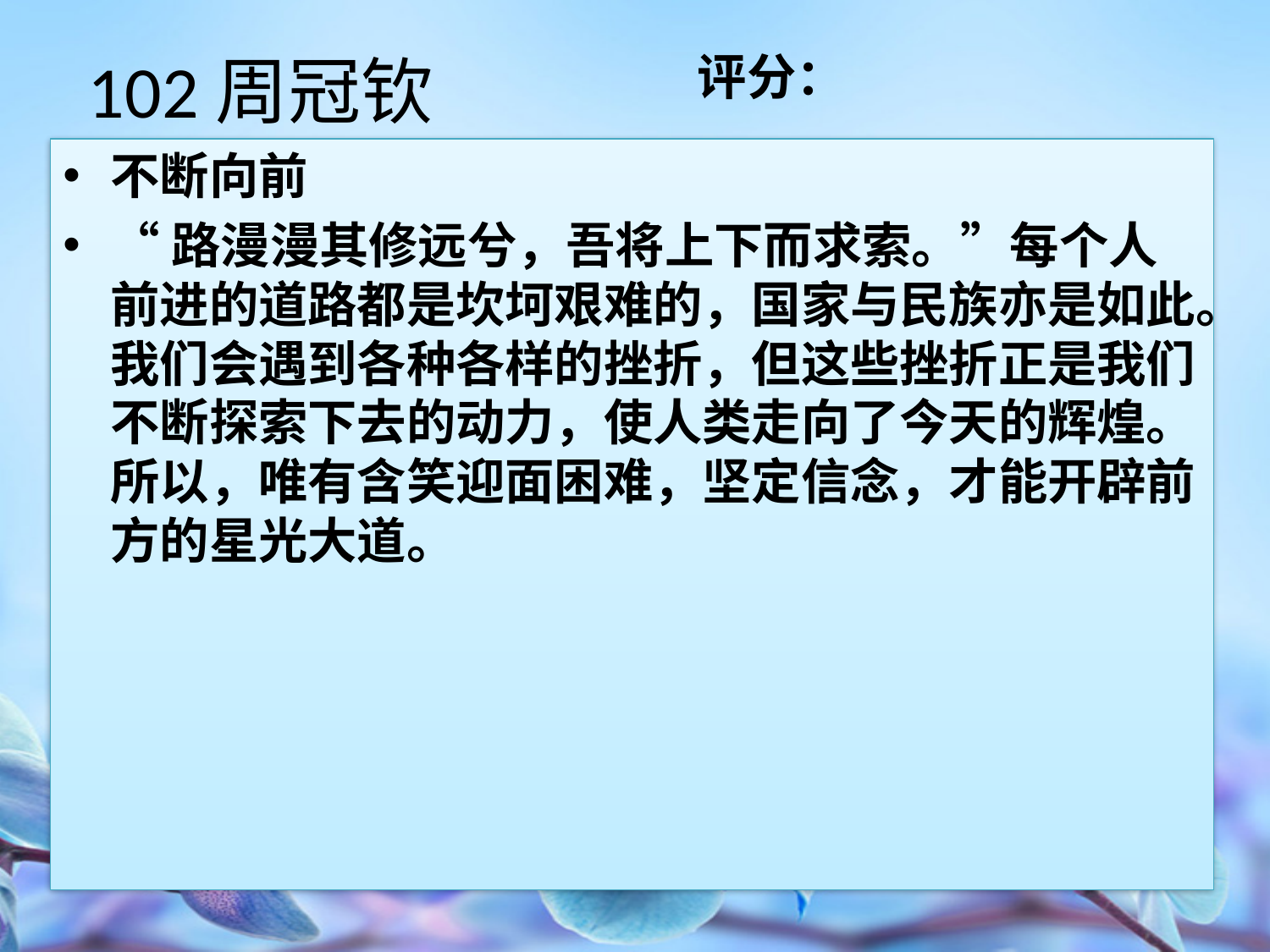

# 102周冠钦
评分：
不断向前
“路漫漫其修远兮，吾将上下而求索。”每个人前进的道路都是坎坷艰难的，国家与民族亦是如此。我们会遇到各种各样的挫折，但这些挫折正是我们不断探索下去的动力，使人类走向了今天的辉煌。所以，唯有含笑迎面困难，坚定信念，才能开辟前方的星光大道。